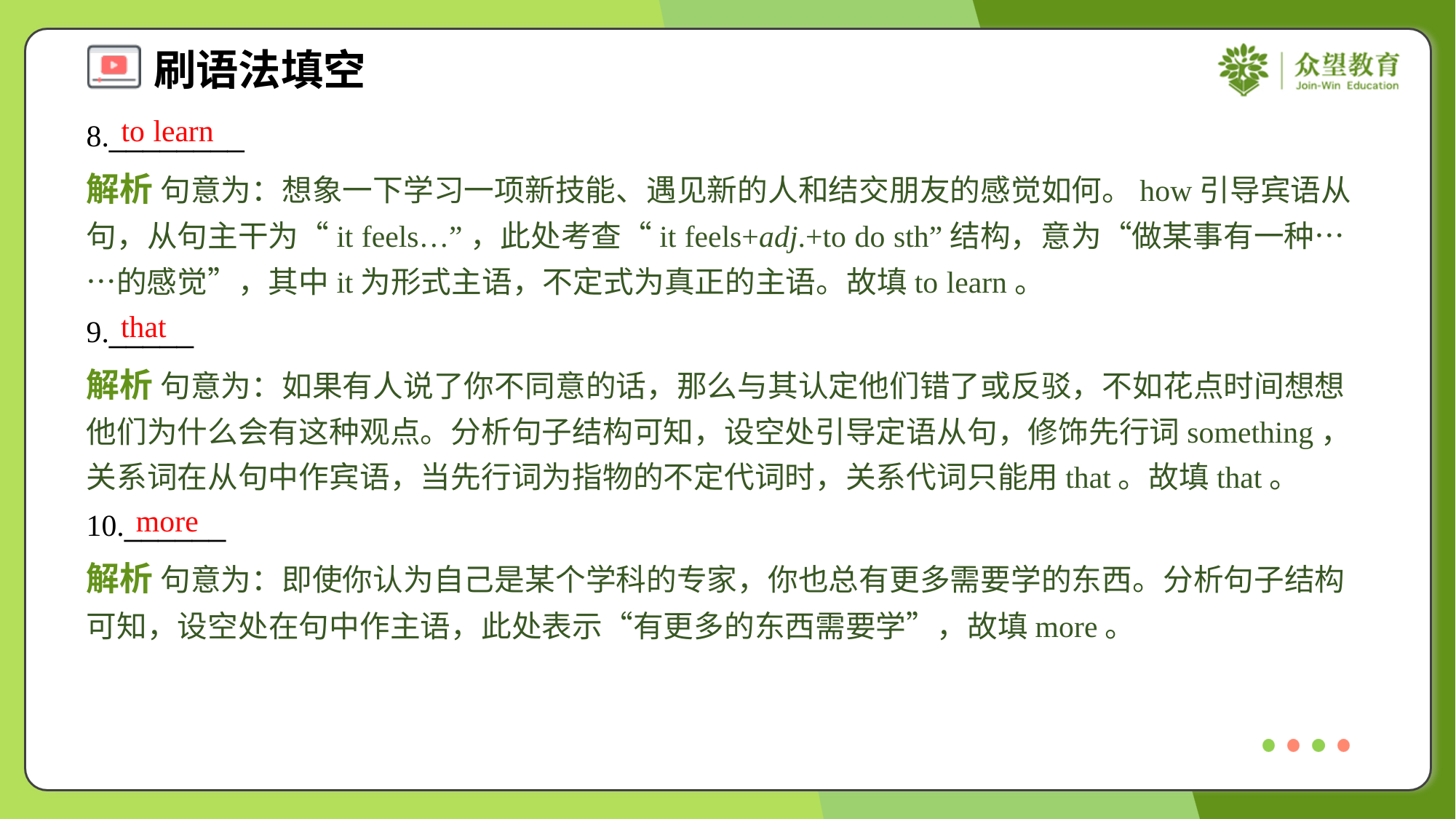

to learn
8.________
解析 句意为：想象一下学习一项新技能、遇见新的人和结交朋友的感觉如何。how引导宾语从句，从句主干为“it feels…”，此处考查“it feels+adj.+to do sth”结构，意为“做某事有一种……的感觉”，其中it为形式主语，不定式为真正的主语。故填to learn。
that
9._____
解析 句意为：如果有人说了你不同意的话，那么与其认定他们错了或反驳，不如花点时间想想他们为什么会有这种观点。分析句子结构可知，设空处引导定语从句，修饰先行词something，关系词在从句中作宾语，当先行词为指物的不定代词时，关系代词只能用that。故填that。
more
10.______
解析 句意为：即使你认为自己是某个学科的专家，你也总有更多需要学的东西。分析句子结构可知，设空处在句中作主语，此处表示“有更多的东西需要学”，故填more。